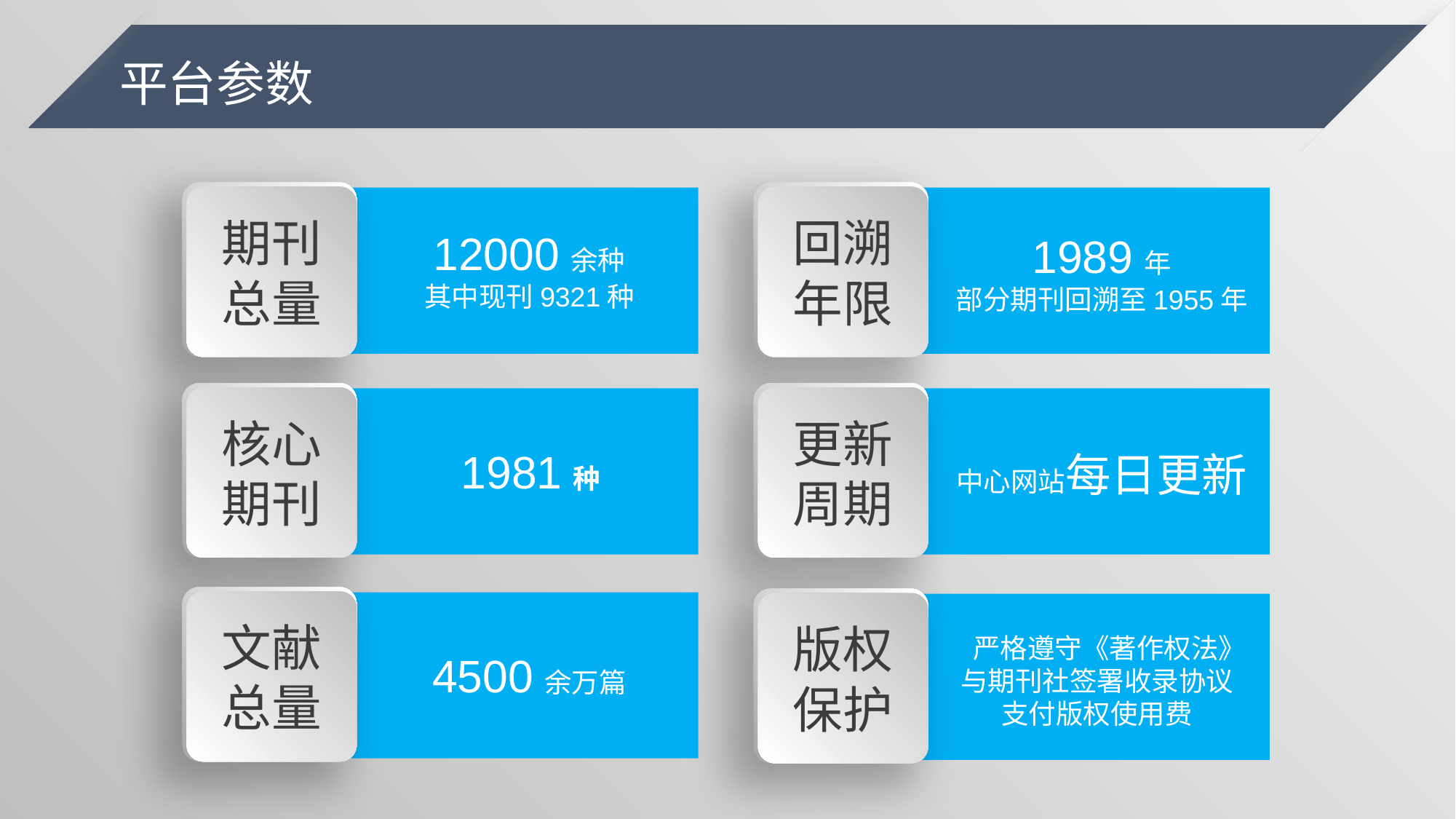

平台参数

期刊总量
12000余种
其中现刊9321种

回溯年限
1989年
部分期刊回溯至1955年

核心期刊
1981种

更新周期
中心网站每日更新

文献总量
4500余万篇

版权保护
   严格遵守《著作权法》
与期刊社签署收录协议
支付版权使用费